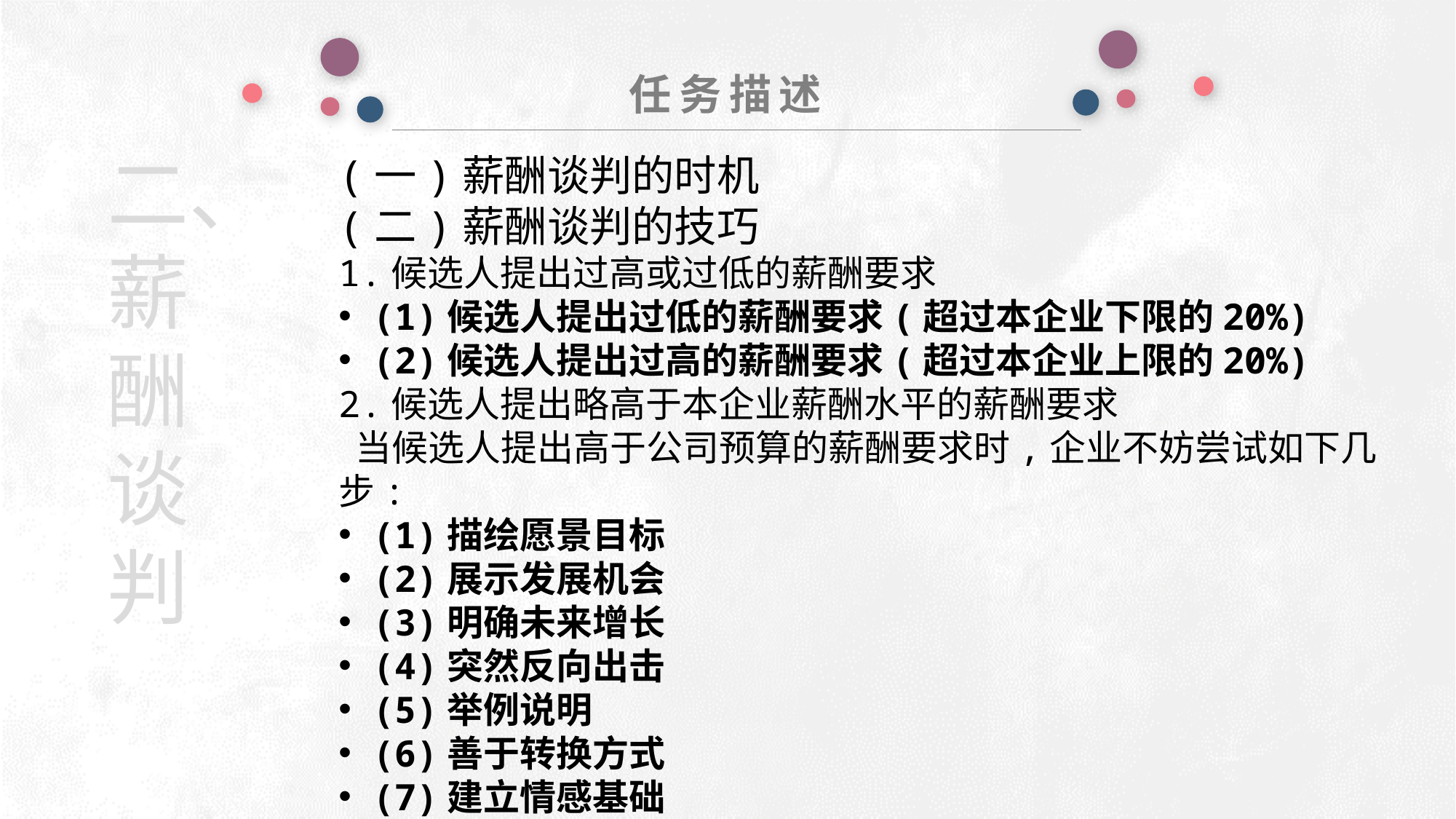

任务描述

二、
薪酬谈判

(一)薪酬谈判的时机
(二)薪酬谈判的技巧
1.候选人提出过高或过低的薪酬要求
(1)候选人提出过低的薪酬要求(超过本企业下限的20%)
(2)候选人提出过高的薪酬要求(超过本企业上限的20%)
2.候选人提出略高于本企业薪酬水平的薪酬要求
 当候选人提出高于公司预算的薪酬要求时,企业不妨尝试如下几步:
(1)描绘愿景目标
(2)展示发展机会
(3)明确未来增长
(4)突然反向出击
(5)举例说明
(6)善于转换方式
(7)建立情感基础
(8)保留“还价”余地